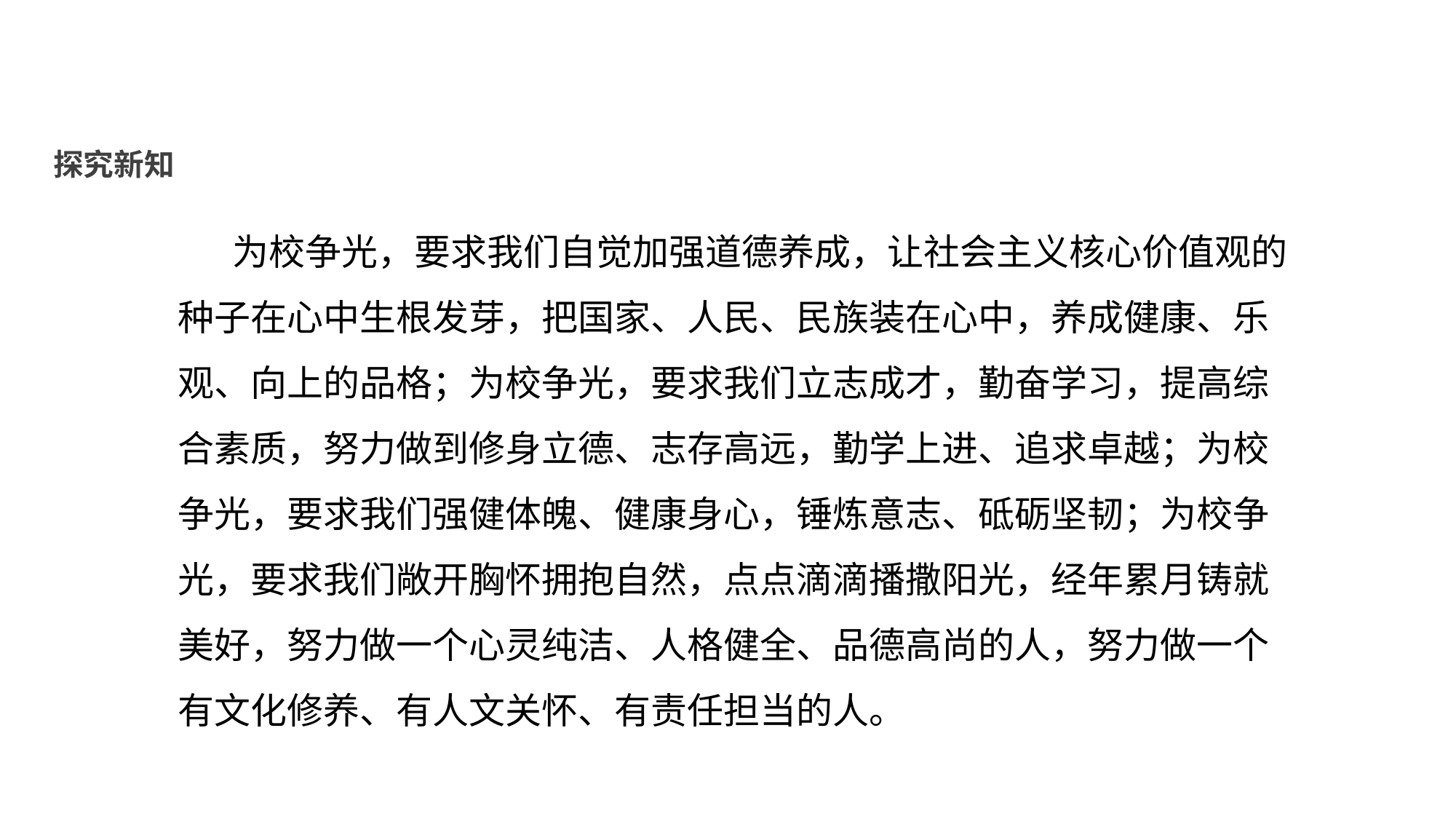

探究新知
为校争光，要求我们自觉加强道德养成，让社会主义核心价值观的种子在心中生根发芽，把国家、人民、民族装在心中，养成健康、乐观、向上的品格；为校争光，要求我们立志成才，勤奋学习，提高综合素质，努力做到修身立德、志存高远，勤学上进、追求卓越；为校争光，要求我们强健体魄、健康身心，锤炼意志、砥砺坚韧；为校争光，要求我们敞开胸怀拥抱自然，点点滴滴播撒阳光，经年累月铸就美好，努力做一个心灵纯洁、人格健全、品德高尚的人，努力做一个有文化修养、有人文关怀、有责任担当的人。